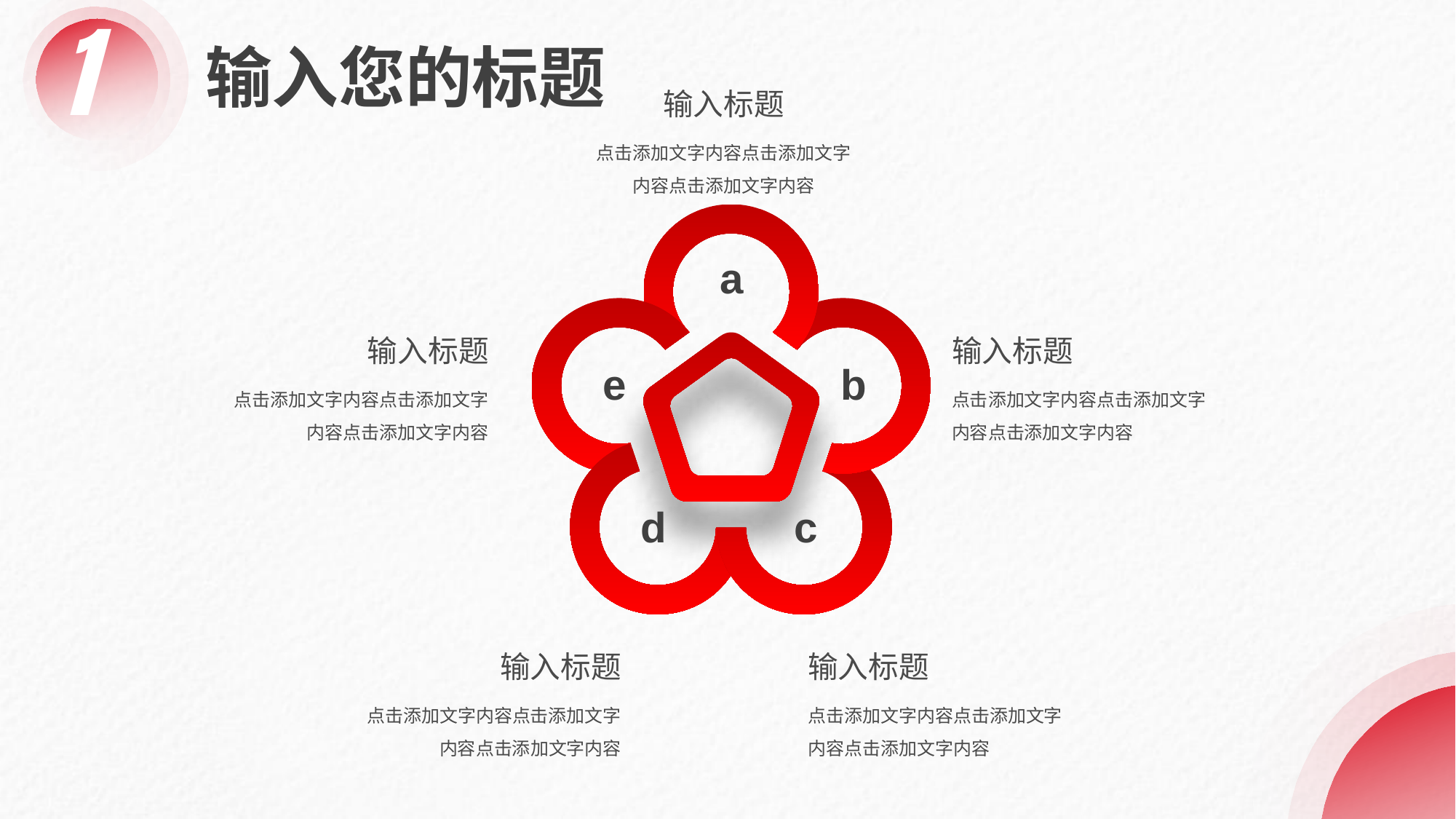

1
输入您的标题
输入标题
点击添加文字内容点击添加文字内容点击添加文字内容

a

e
b

d
c
输入标题
点击添加文字内容点击添加文字内容点击添加文字内容
输入标题
点击添加文字内容点击添加文字内容点击添加文字内容

输入标题
点击添加文字内容点击添加文字内容点击添加文字内容
输入标题
点击添加文字内容点击添加文字内容点击添加文字内容